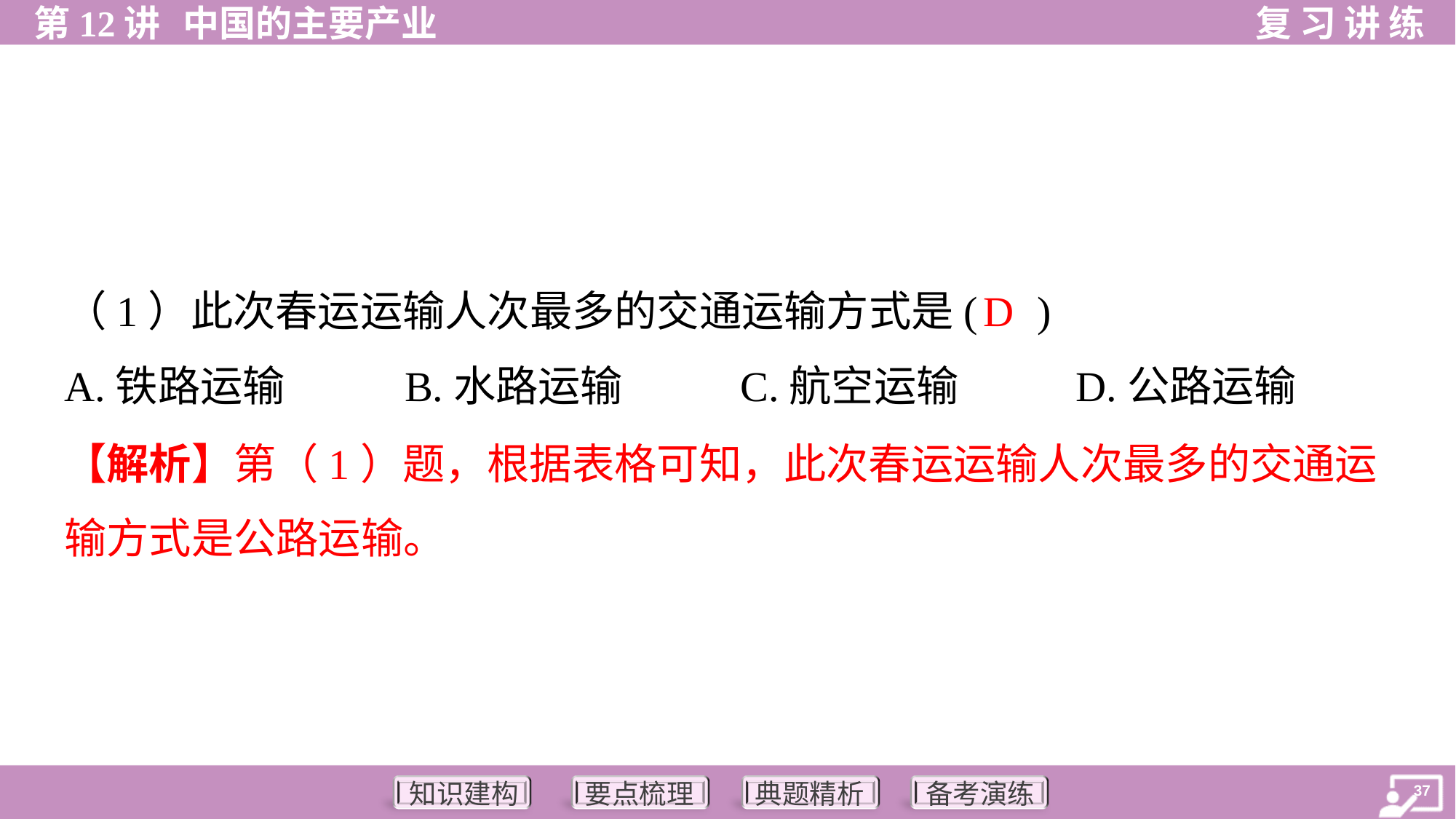

D
（1）此次春运运输人次最多的交通运输方式是(     )
A.铁路运输	B.水路运输	C.航空运输	D.公路运输
【解析】第（1）题，根据表格可知，此次春运运输人次最多的交通运
输方式是公路运输。